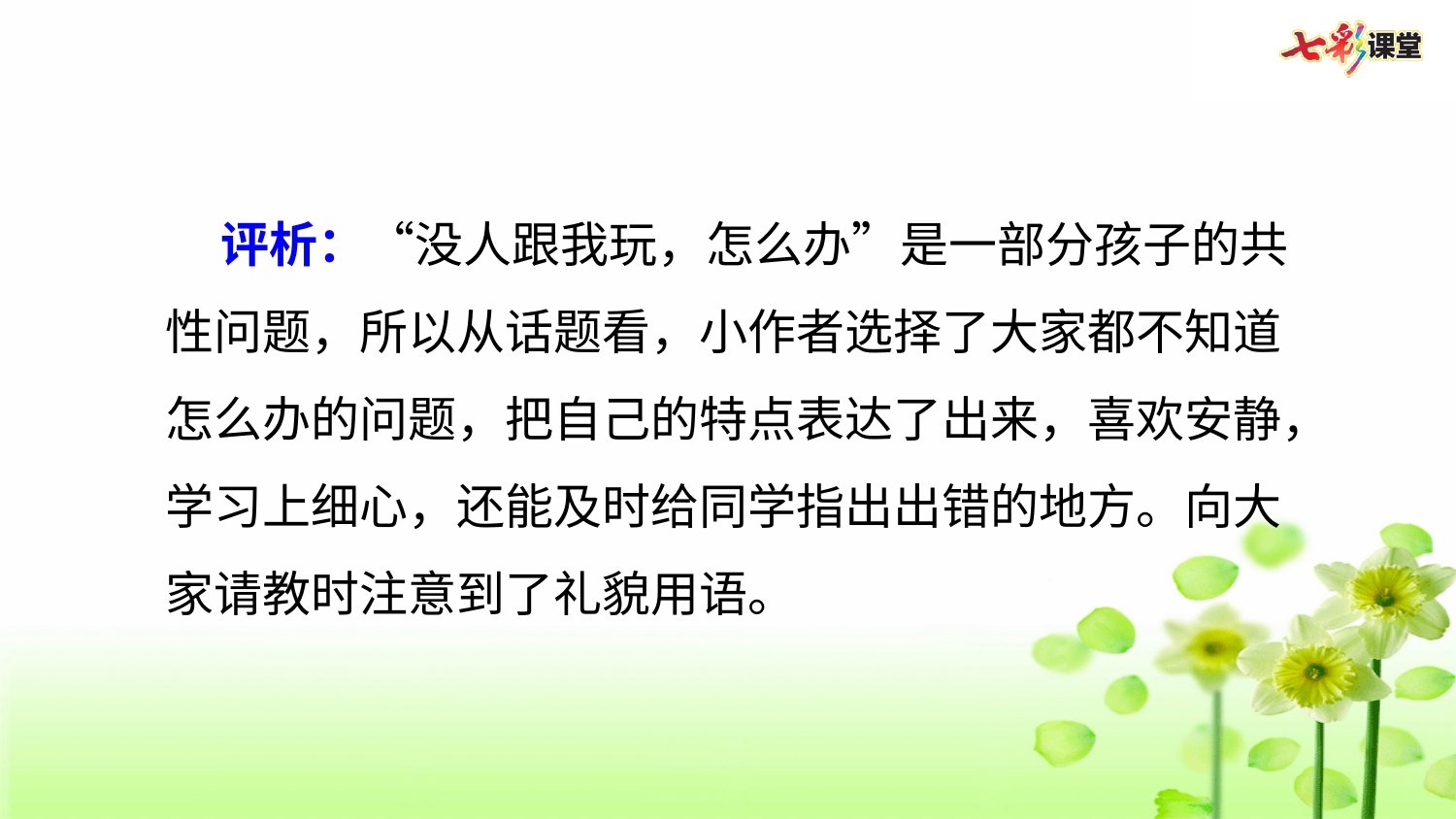

评析：“没人跟我玩，怎么办”是一部分孩子的共性问题，所以从话题看，小作者选择了大家都不知道怎么办的问题，把自己的特点表达了出来，喜欢安静，学习上细心，还能及时给同学指出出错的地方。向大家请教时注意到了礼貌用语。